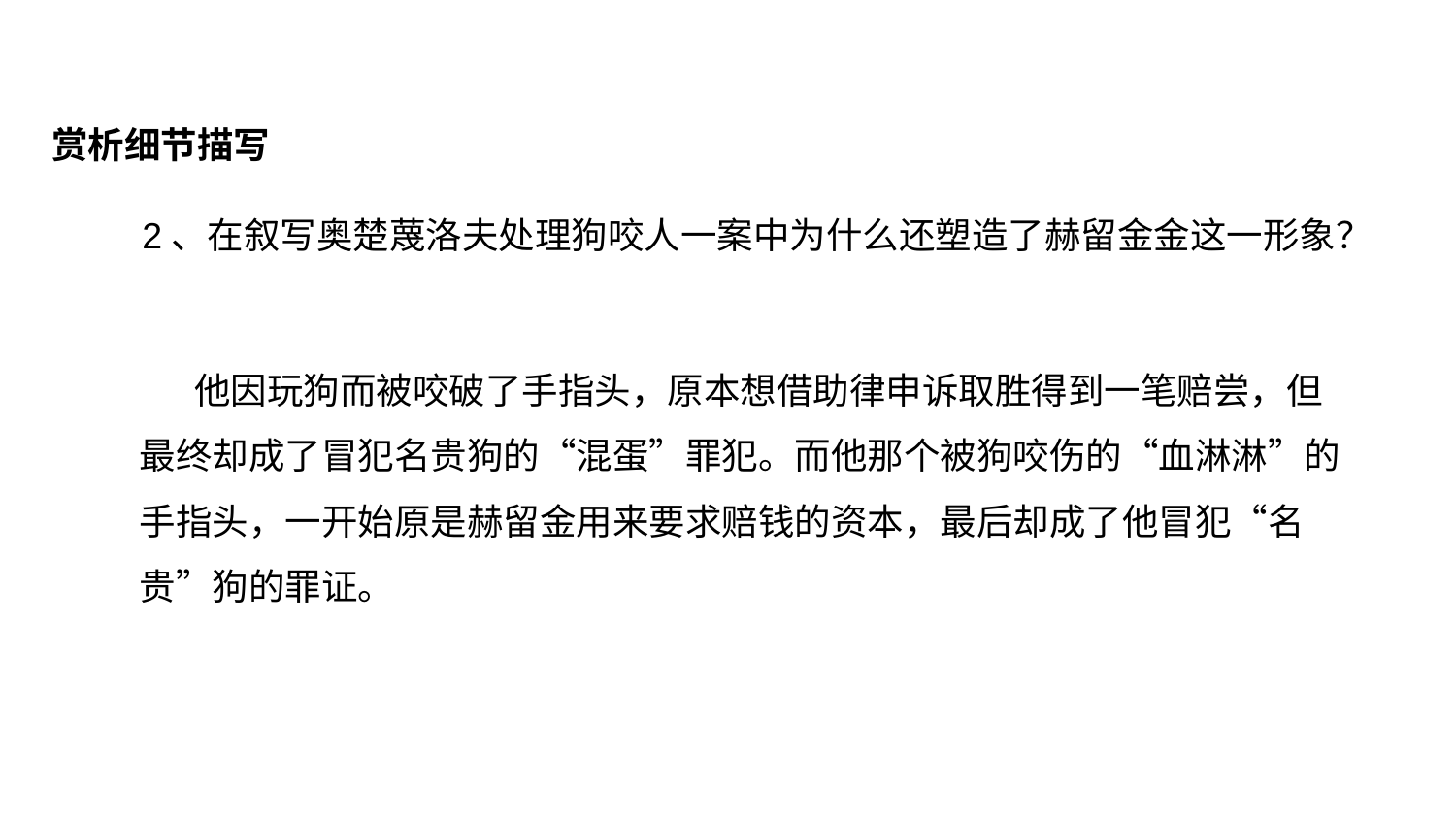

赏析细节描写
2、在叙写奥楚蔑洛夫处理狗咬人一案中为什么还塑造了赫留金金这一形象？
他因玩狗而被咬破了手指头，原本想借助律申诉取胜得到一笔赔尝，但最终却成了冒犯名贵狗的“混蛋”罪犯。而他那个被狗咬伤的“血淋淋”的手指头，一开始原是赫留金用来要求赔钱的资本，最后却成了他冒犯“名贵”狗的罪证。